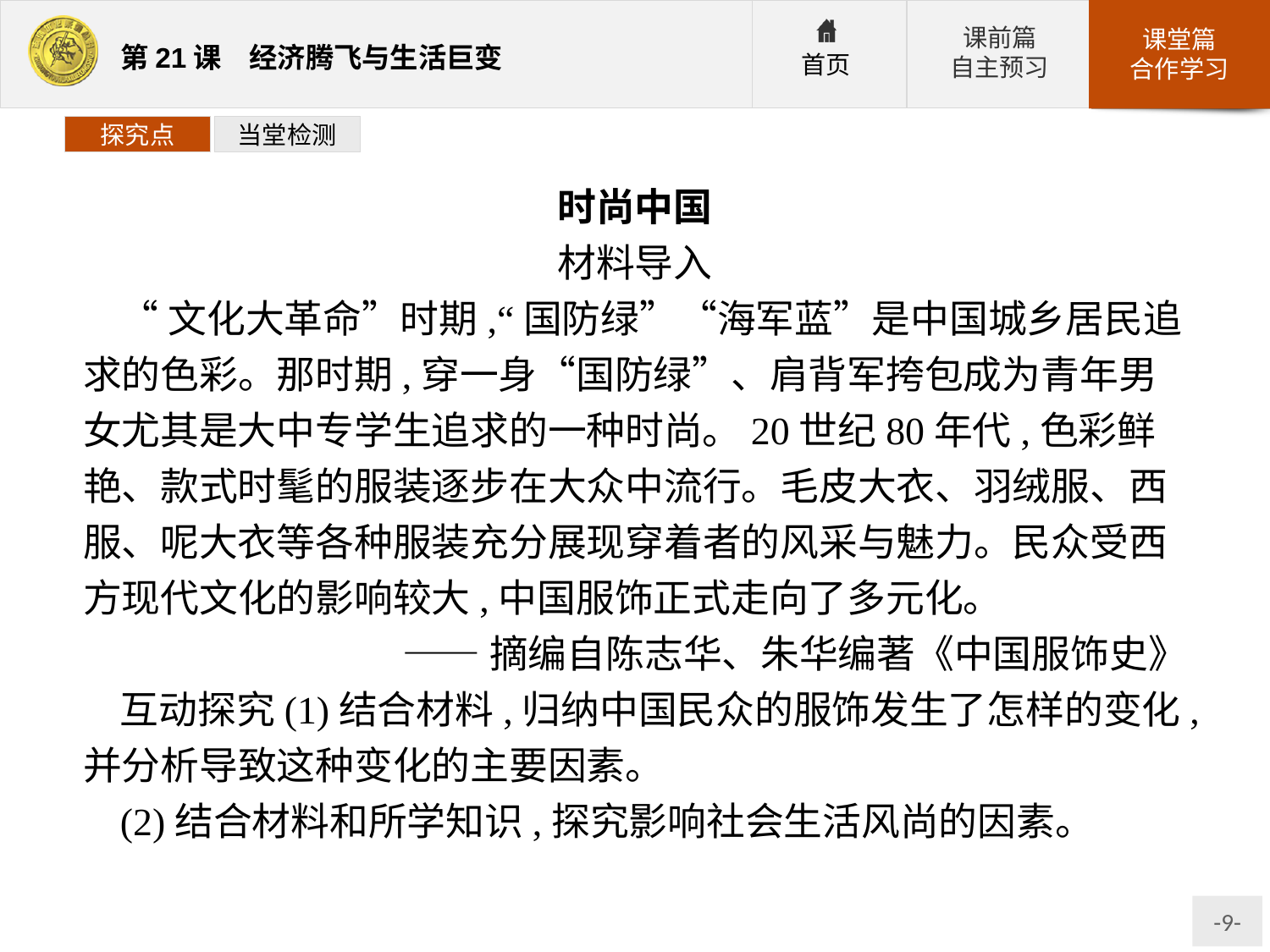

探究点
当堂检测
时尚中国
材料导入
“文化大革命”时期,“国防绿”“海军蓝”是中国城乡居民追求的色彩。那时期,穿一身“国防绿”、肩背军挎包成为青年男女尤其是大中专学生追求的一种时尚。20世纪80年代,色彩鲜艳、款式时髦的服装逐步在大众中流行。毛皮大衣、羽绒服、西服、呢大衣等各种服装充分展现穿着者的风采与魅力。民众受西方现代文化的影响较大,中国服饰正式走向了多元化。
——摘编自陈志华、朱华编著《中国服饰史》
互动探究(1)结合材料,归纳中国民众的服饰发生了怎样的变化,并分析导致这种变化的主要因素。
(2)结合材料和所学知识,探究影响社会生活风尚的因素。